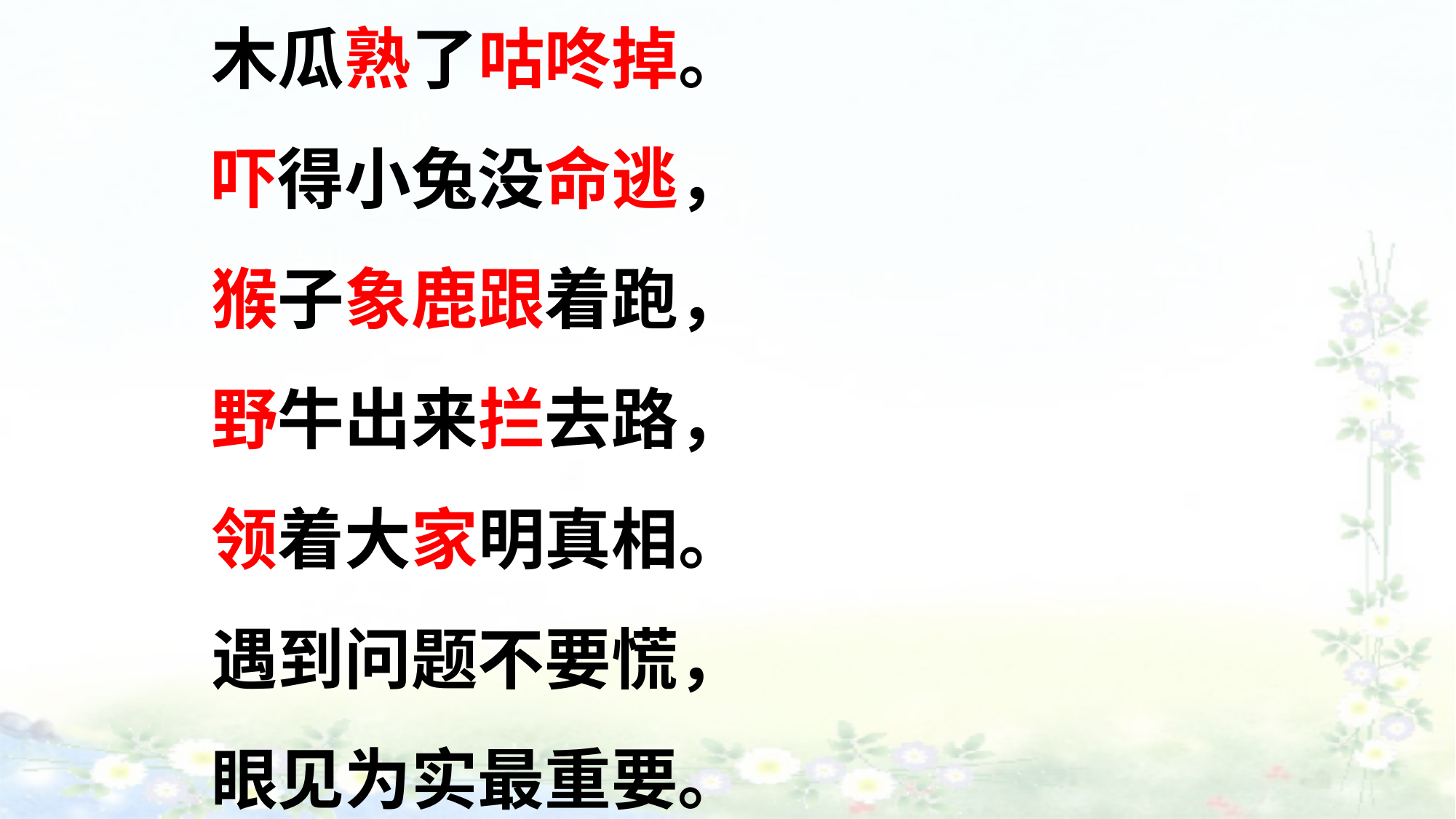

木瓜熟了咕咚掉。
吓得小兔没命逃，
猴子象鹿跟着跑，
野牛出来拦去路，
领着大家明真相。
遇到问题不要慌，
眼见为实最重要。